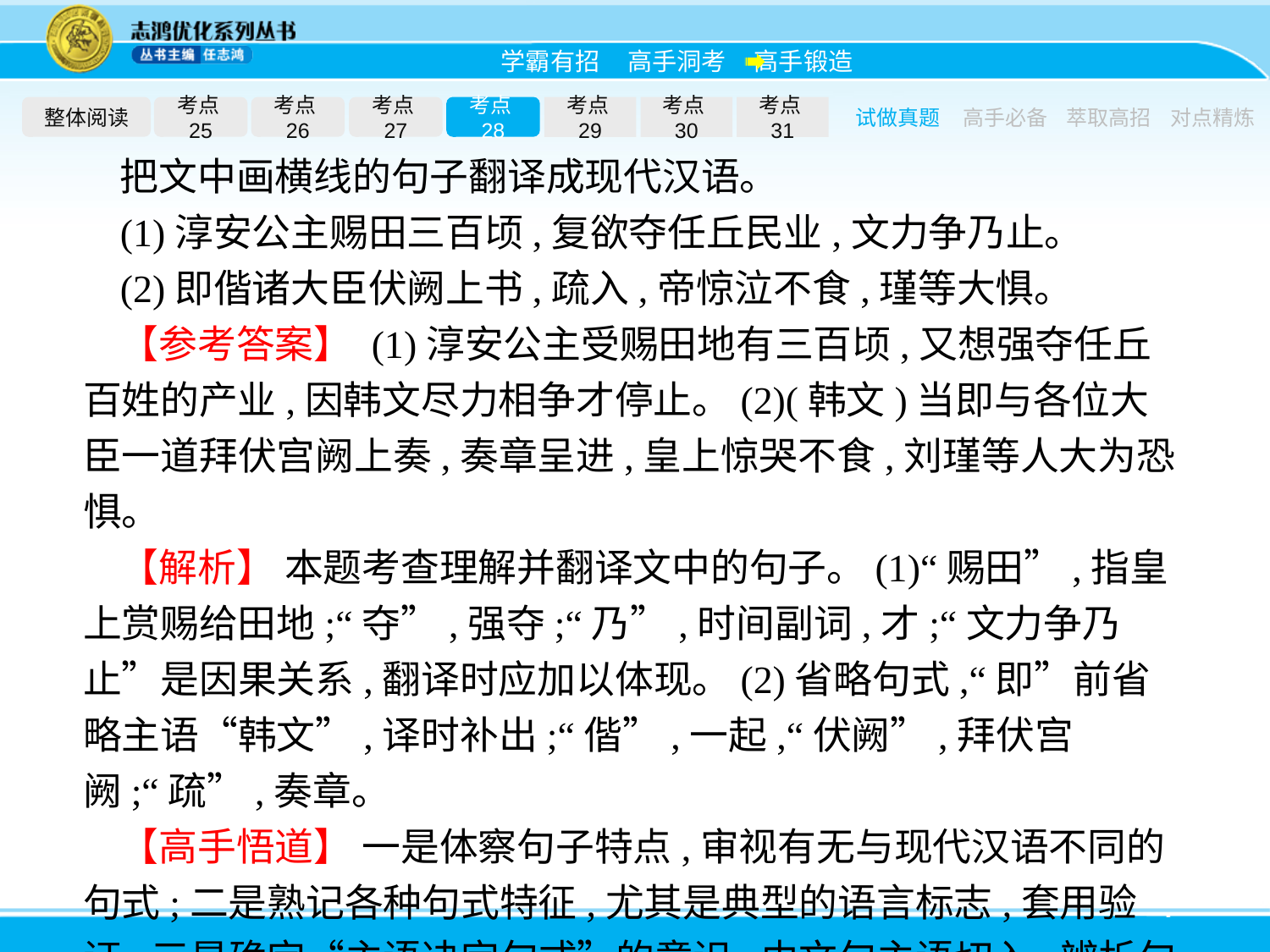

整体阅读
考点25
考点26
考点27
考点28
考点29
考点30
考点31
试做真题
高手必备
萃取高招
对点精炼
把文中画横线的句子翻译成现代汉语。
(1)淳安公主赐田三百顷,复欲夺任丘民业,文力争乃止。
(2)即偕诸大臣伏阙上书,疏入,帝惊泣不食,瑾等大惧。
【参考答案】 (1)淳安公主受赐田地有三百顷,又想强夺任丘百姓的产业,因韩文尽力相争才停止。(2)(韩文)当即与各位大臣一道拜伏宫阙上奏,奏章呈进,皇上惊哭不食,刘瑾等人大为恐惧。
【解析】 本题考查理解并翻译文中的句子。(1)“赐田”,指皇上赏赐给田地;“夺”,强夺;“乃”,时间副词,才;“文力争乃止”是因果关系,翻译时应加以体现。(2)省略句式,“即”前省略主语“韩文”,译时补出;“偕”,一起,“伏阙”,拜伏宫阙;“疏”,奏章。
【高手悟道】 一是体察句子特点,审视有无与现代汉语不同的句式;二是熟记各种句式特征,尤其是典型的语言标志,套用验证;三是确定“主语决定句式”的意识,由文句主语切入,辨析句式特点。